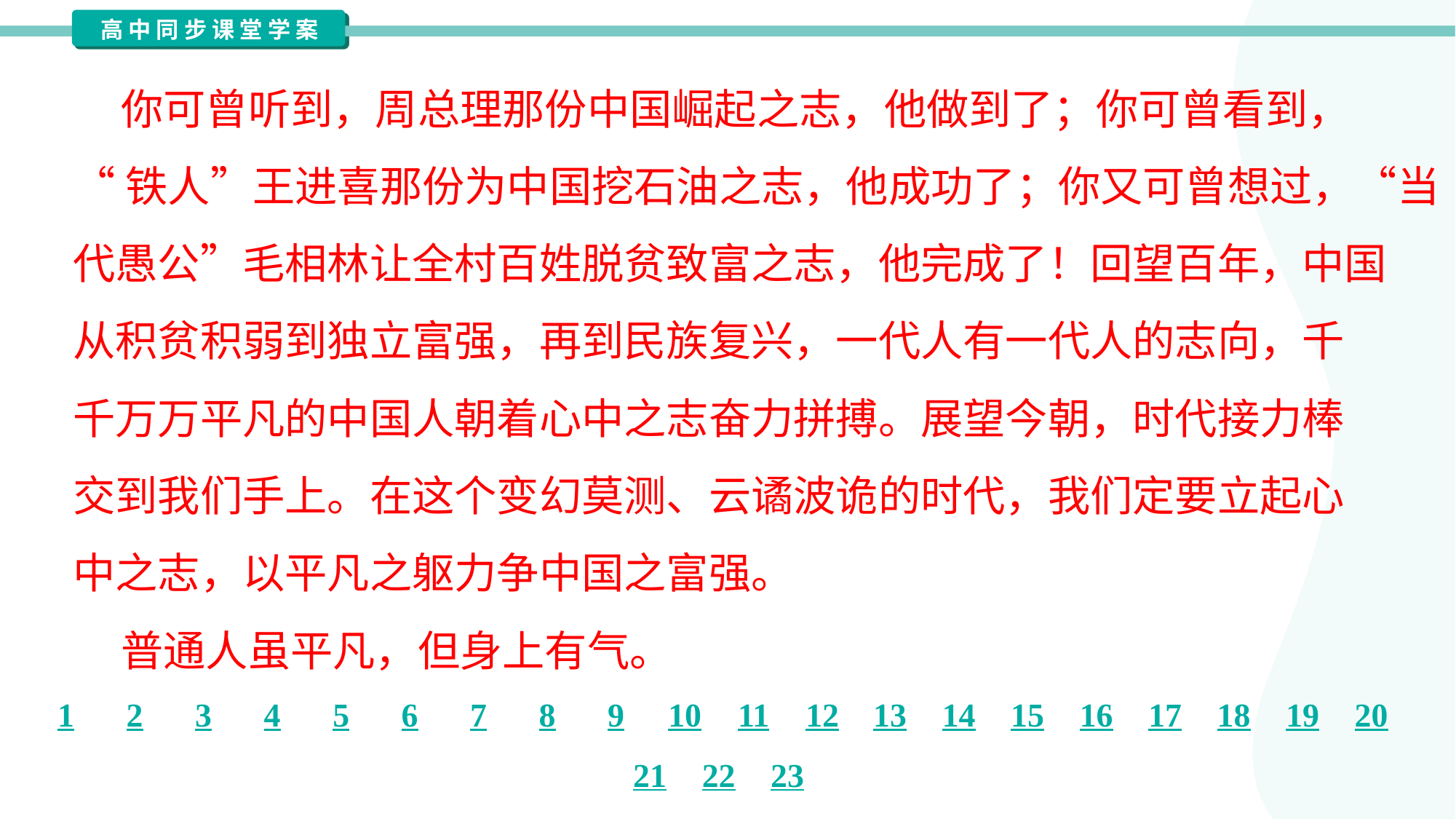

你可曾听到，周总理那份中国崛起之志，他做到了；你可曾看到，
“铁人”王进喜那份为中国挖石油之志，他成功了；你又可曾想过，“当
代愚公”毛相林让全村百姓脱贫致富之志，他完成了！回望百年，中国
从积贫积弱到独立富强，再到民族复兴，一代人有一代人的志向，千
千万万平凡的中国人朝着心中之志奋力拼搏。展望今朝，时代接力棒
交到我们手上。在这个变幻莫测、云谲波诡的时代，我们定要立起心
中之志，以平凡之躯力争中国之富强。
    普通人虽平凡，但身上有气。